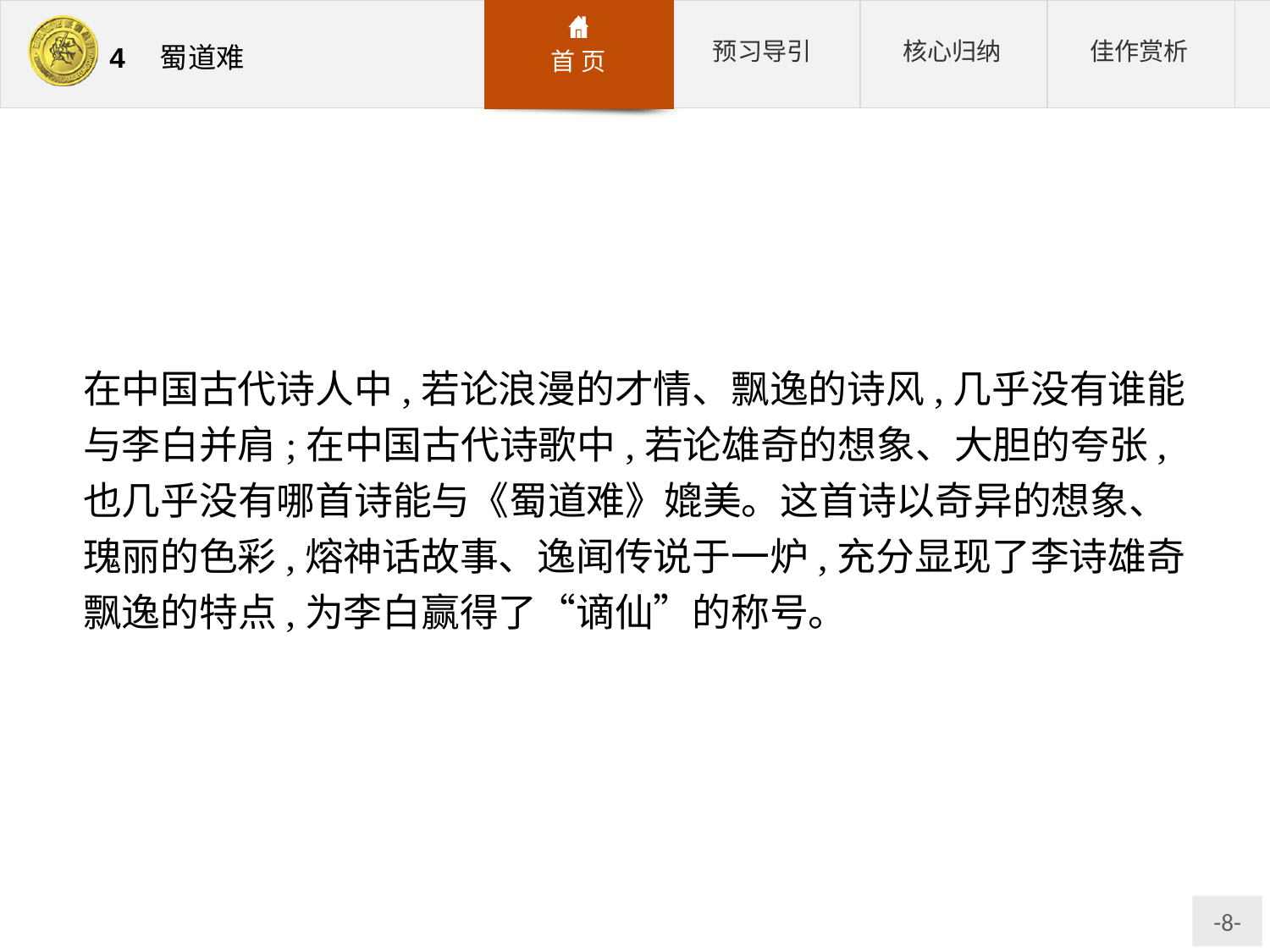

在中国古代诗人中,若论浪漫的才情、飘逸的诗风,几乎没有谁能与李白并肩;在中国古代诗歌中,若论雄奇的想象、大胆的夸张,也几乎没有哪首诗能与《蜀道难》媲美。这首诗以奇异的想象、瑰丽的色彩,熔神话故事、逸闻传说于一炉,充分显现了李诗雄奇飘逸的特点,为李白赢得了“谪仙”的称号。